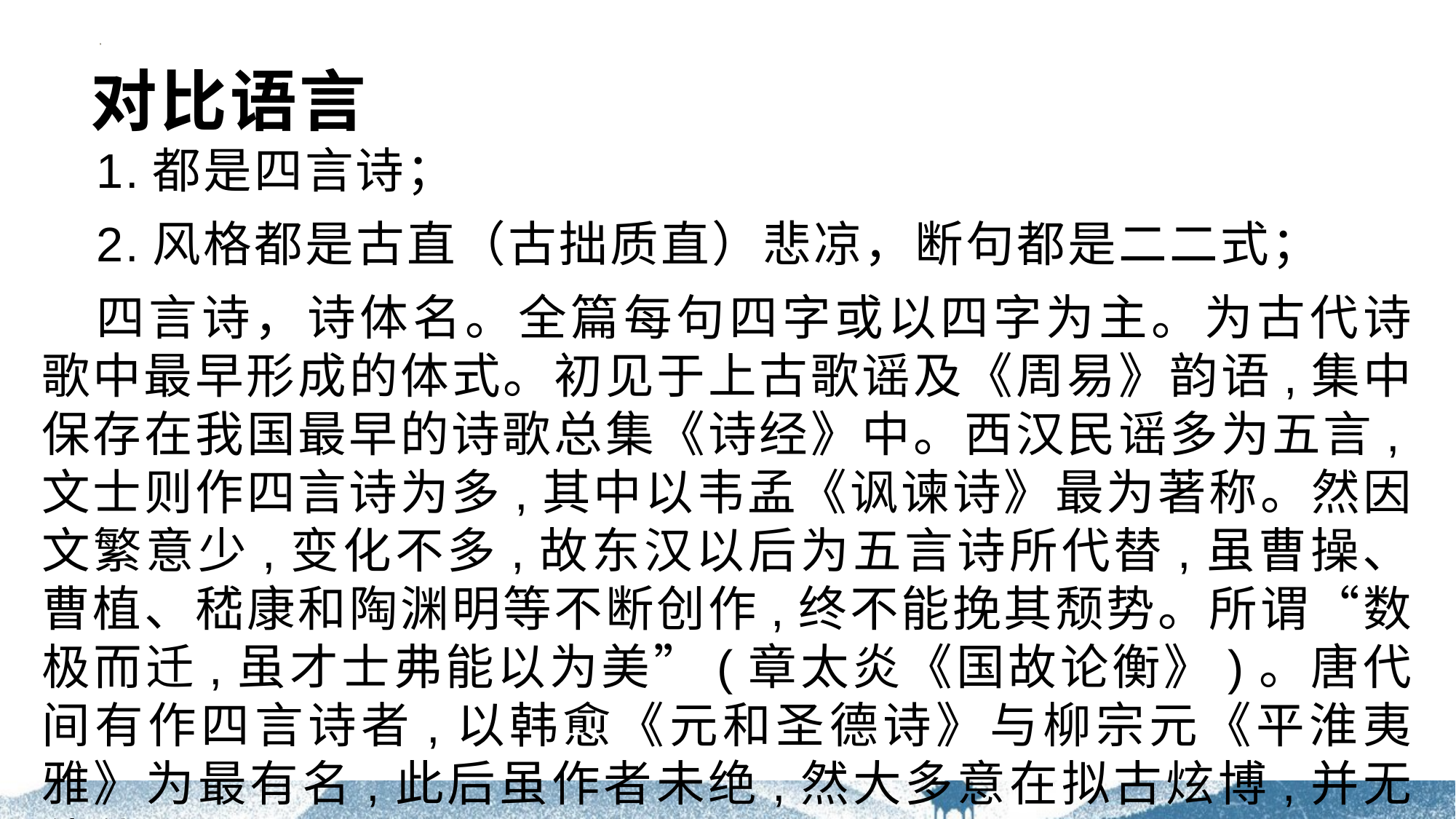

# 对比语言
1.都是四言诗；
2.风格都是古直（古拙质直）悲凉，断句都是二二式；
四言诗，诗体名。全篇每句四字或以四字为主。为古代诗歌中最早形成的体式。初见于上古歌谣及《周易》韵语,集中保存在我国最早的诗歌总集《诗经》中。西汉民谣多为五言,文士则作四言诗为多,其中以韦孟《讽谏诗》最为著称。然因文繁意少,变化不多,故东汉以后为五言诗所代替,虽曹操、曹植、嵇康和陶渊明等不断创作,终不能挽其颓势。所谓“数极而迁,虽才士弗能以为美”(章太炎《国故论衡》)。唐代间有作四言诗者,以韩愈《元和圣德诗》与柳宗元《平淮夷雅》为最有名,此后虽作者未绝,然大多意在拟古炫博,并无佳什。